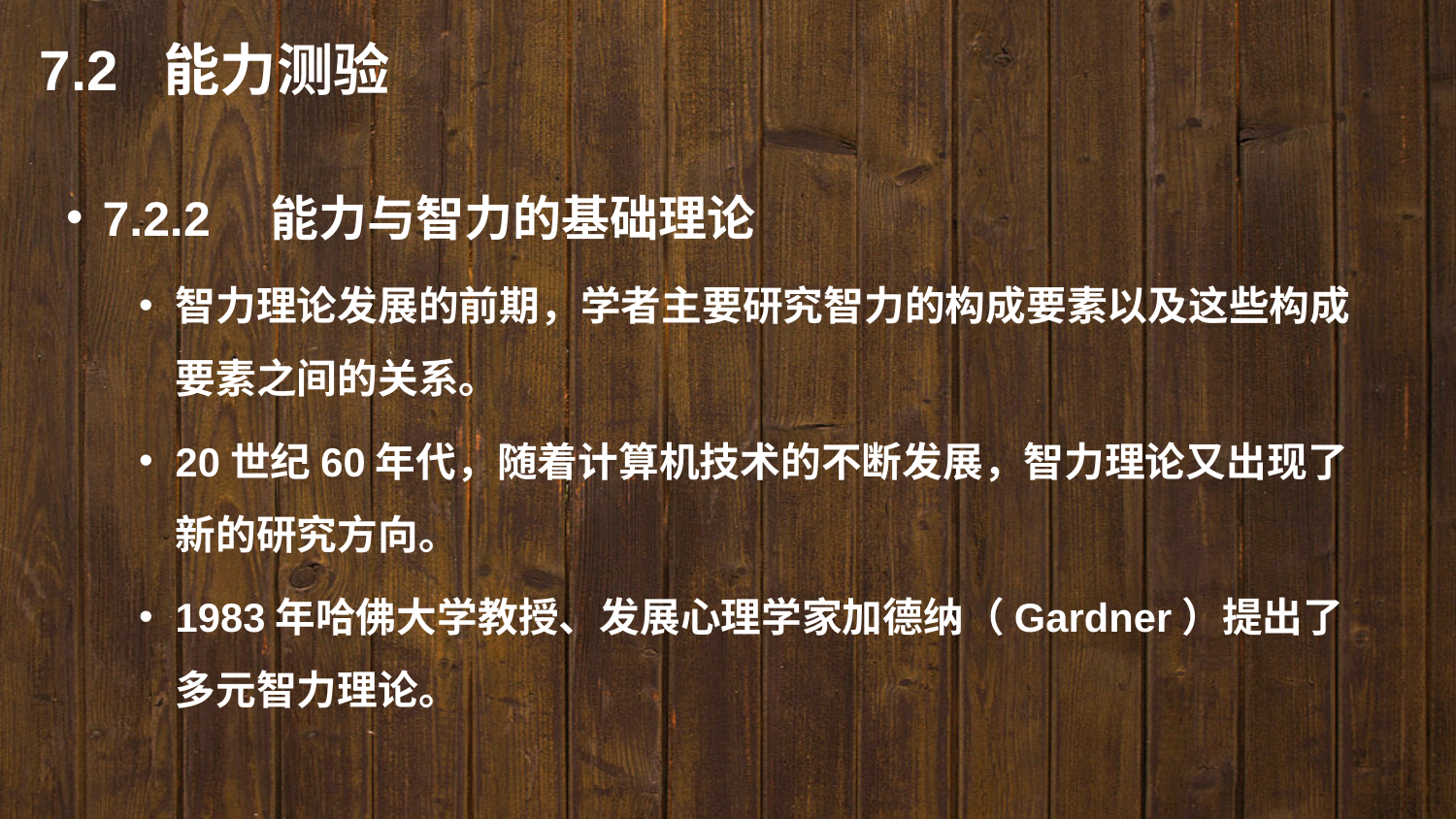

7.2  能力测验
7.2.2　能力与智力的基础理论
智力理论发展的前期，学者主要研究智力的构成要素以及这些构成要素之间的关系。
20世纪60年代，随着计算机技术的不断发展，智力理论又出现了新的研究方向。
1983年哈佛大学教授、发展心理学家加德纳（Gardner）提出了多元智力理论。